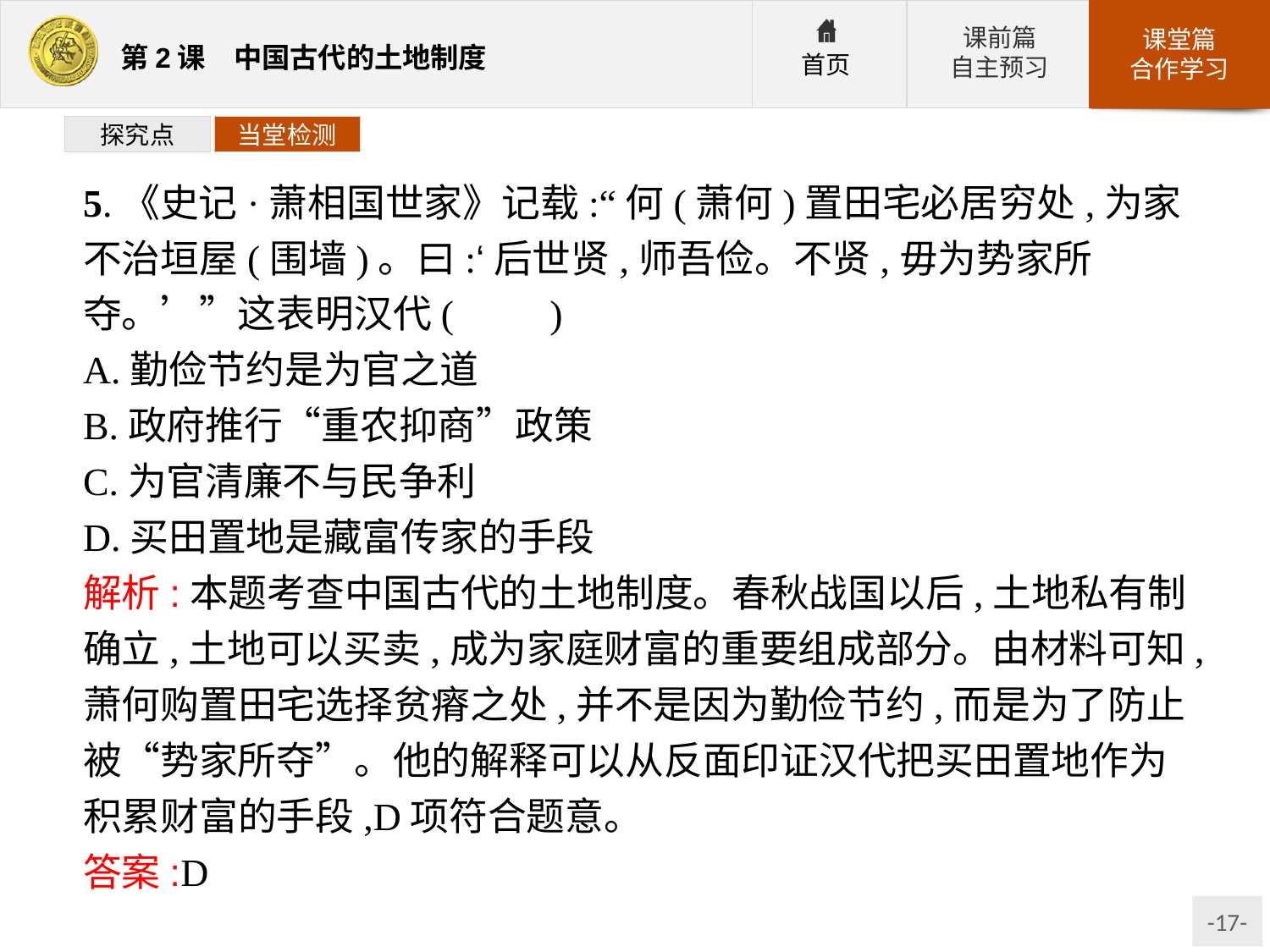

探究点
当堂检测
5.《史记·萧相国世家》记载:“何(萧何)置田宅必居穷处,为家不治垣屋(围墙)。曰:‘后世贤,师吾俭。不贤,毋为势家所夺。’”这表明汉代(　　)
A.勤俭节约是为官之道
B.政府推行“重农抑商”政策
C.为官清廉不与民争利
D.买田置地是藏富传家的手段
解析:本题考查中国古代的土地制度。春秋战国以后,土地私有制确立,土地可以买卖,成为家庭财富的重要组成部分。由材料可知,萧何购置田宅选择贫瘠之处,并不是因为勤俭节约,而是为了防止被“势家所夺”。他的解释可以从反面印证汉代把买田置地作为积累财富的手段,D项符合题意。
答案:D